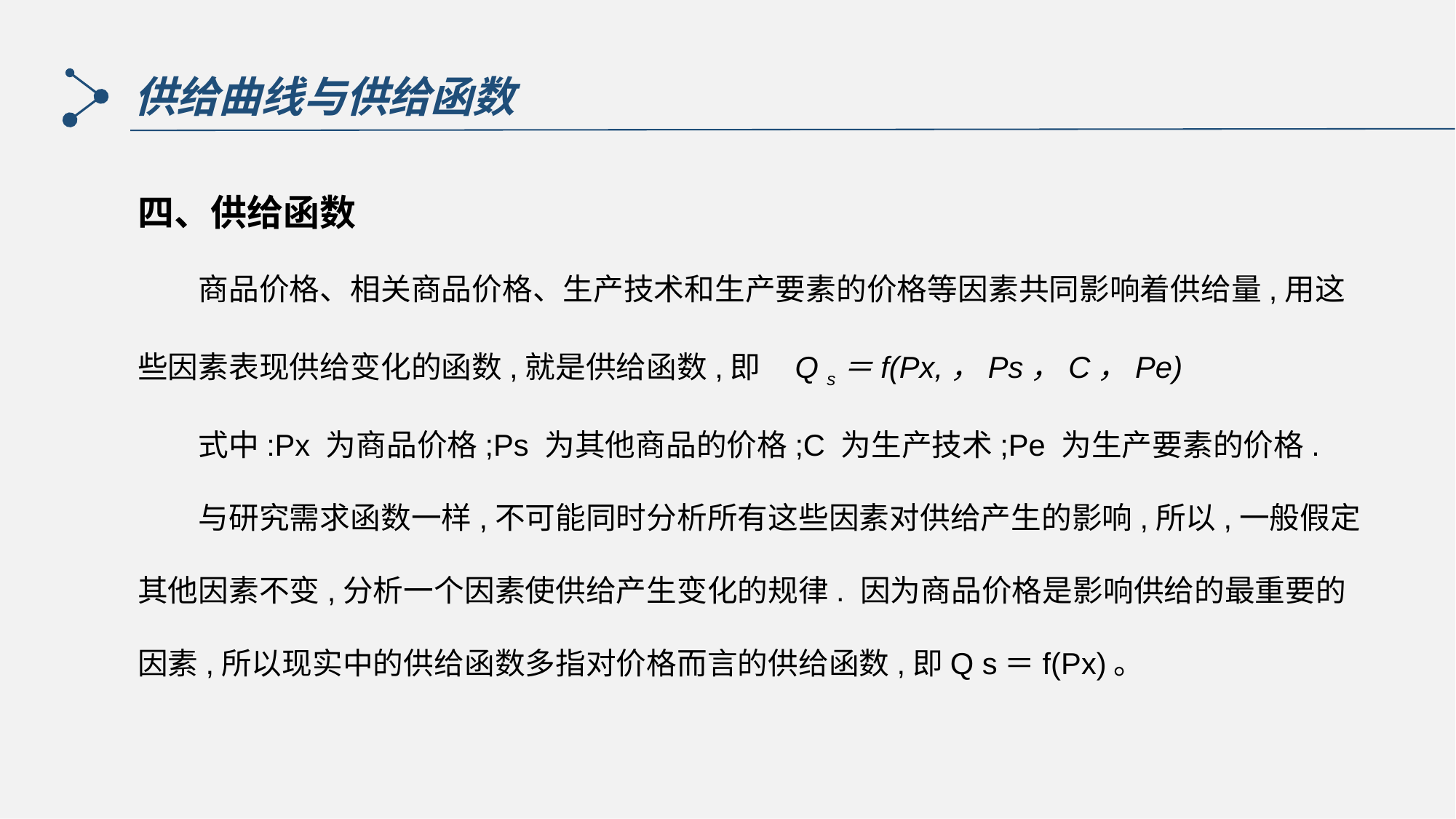

供给曲线与供给函数
四、供给函数
　　商品价格、相关商品价格、生产技术和生产要素的价格等因素共同影响着供给量,用这些因素表现供给变化的函数,就是供给函数,即    Q s＝f(Px,，Ps，C，Pe)
　　式中:Px 为商品价格;Ps 为其他商品的价格;C 为生产技术;Pe 为生产要素的价格.
　　与研究需求函数一样,不可能同时分析所有这些因素对供给产生的影响,所以,一般假定其他因素不变,分析一个因素使供给产生变化的规律. 因为商品价格是影响供给的最重要的因素,所以现实中的供给函数多指对价格而言的供给函数,即Q s＝f(Px)。